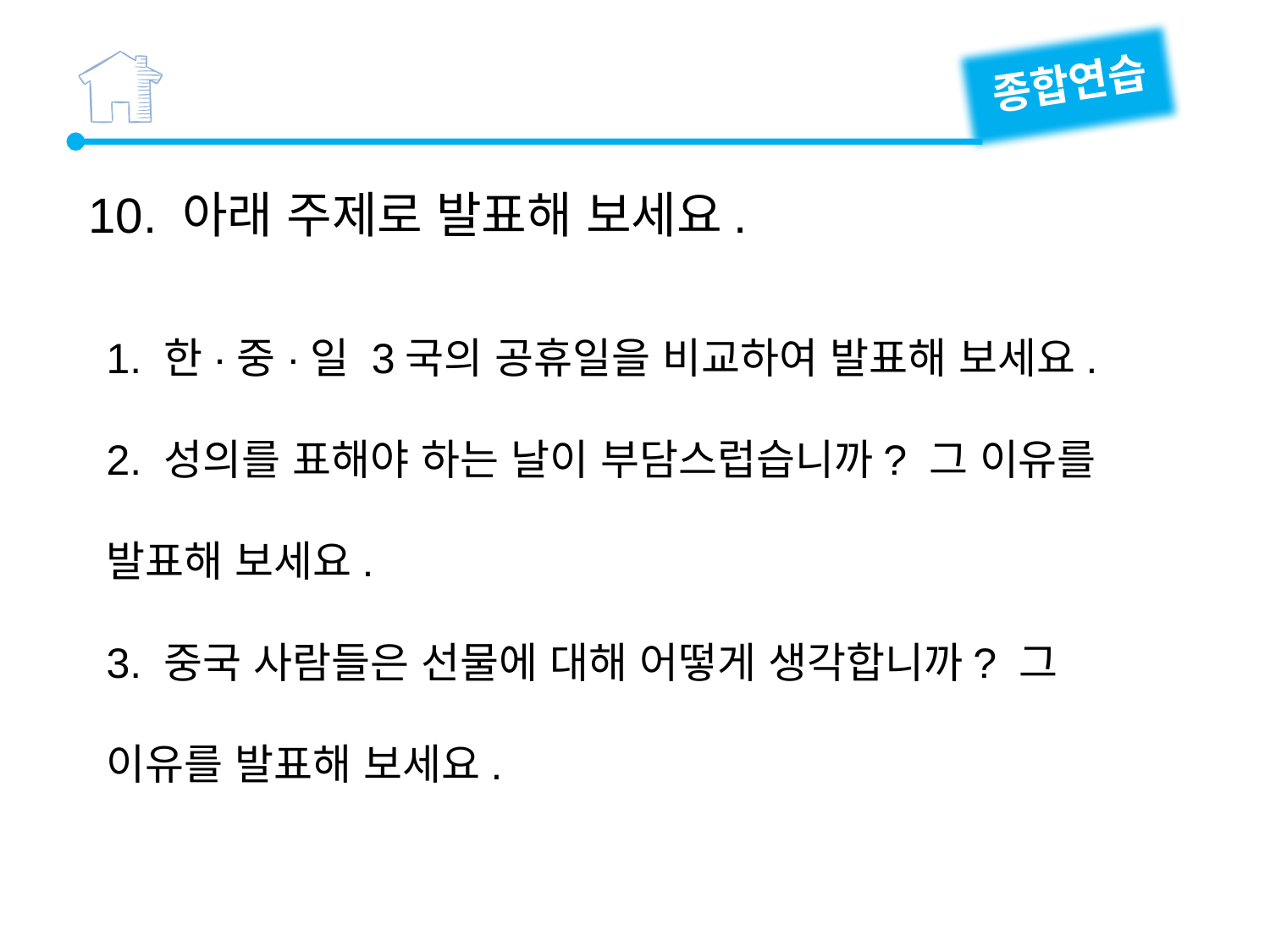

종합연습

10. 아래 주제로 발표해 보세요.
1. 한·중·일 3국의 공휴일을 비교하여 발표해 보세요.
2. 성의를 표해야 하는 날이 부담스럽습니까? 그 이유를 발표해 보세요.
3. 중국 사람들은 선물에 대해 어떻게 생각합니까? 그 이유를 발표해 보세요.